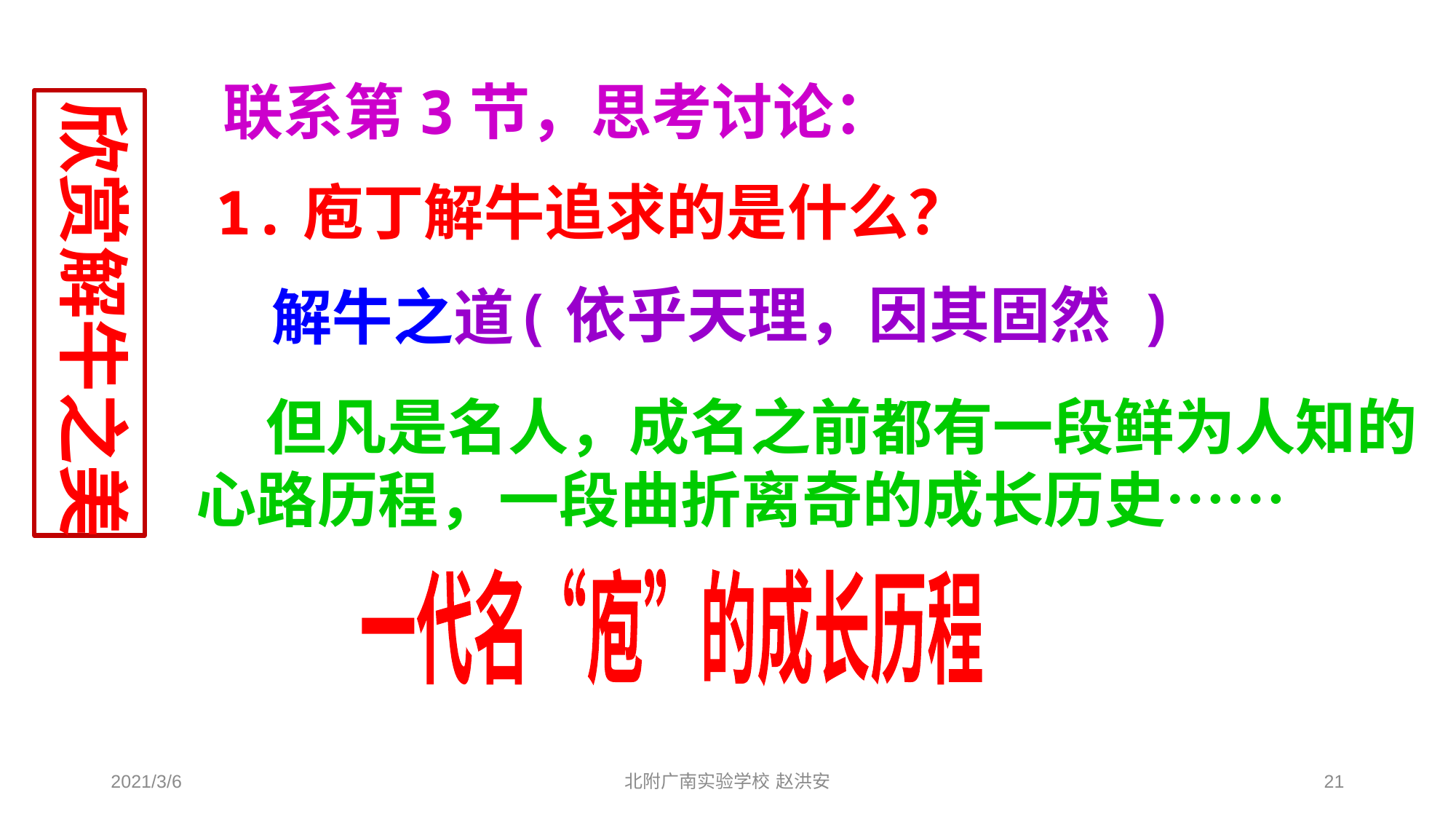

联系第3节，思考讨论：
欣赏解牛之美
1.庖丁解牛追求的是什么？
(依乎天理，因其固然 )
解牛之道
    但凡是名人，成名之前都有一段鲜为人知的心路历程，一段曲折离奇的成长历史……
一代名“庖”的成长历程
2021/3/6
北附广南实验学校 赵洪安
21